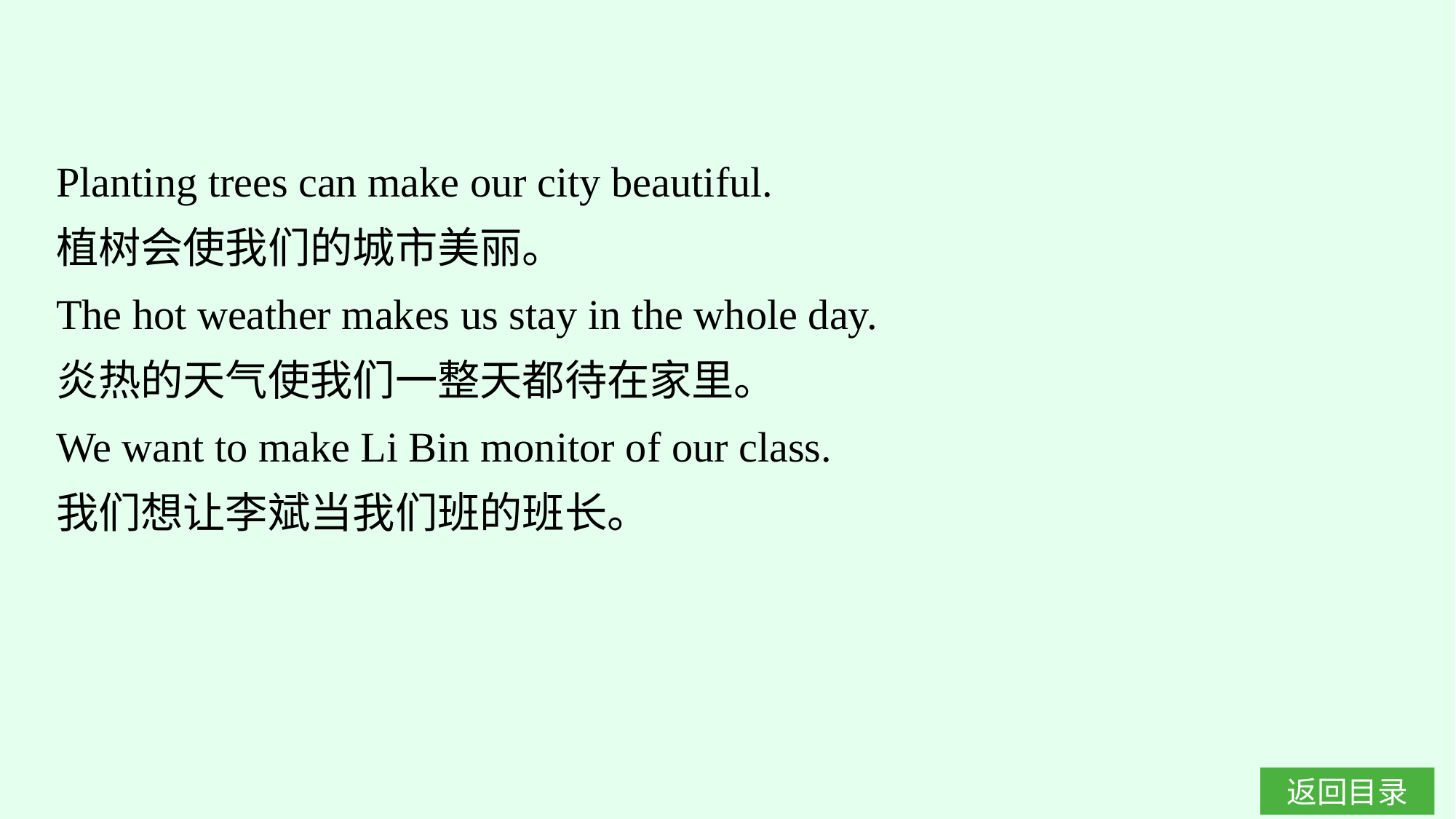

Planting trees can make our city beautiful.
植树会使我们的城市美丽。
The hot weather makes us stay in the whole day.
炎热的天气使我们一整天都待在家里。
We want to make Li Bin monitor of our class.
我们想让李斌当我们班的班长。